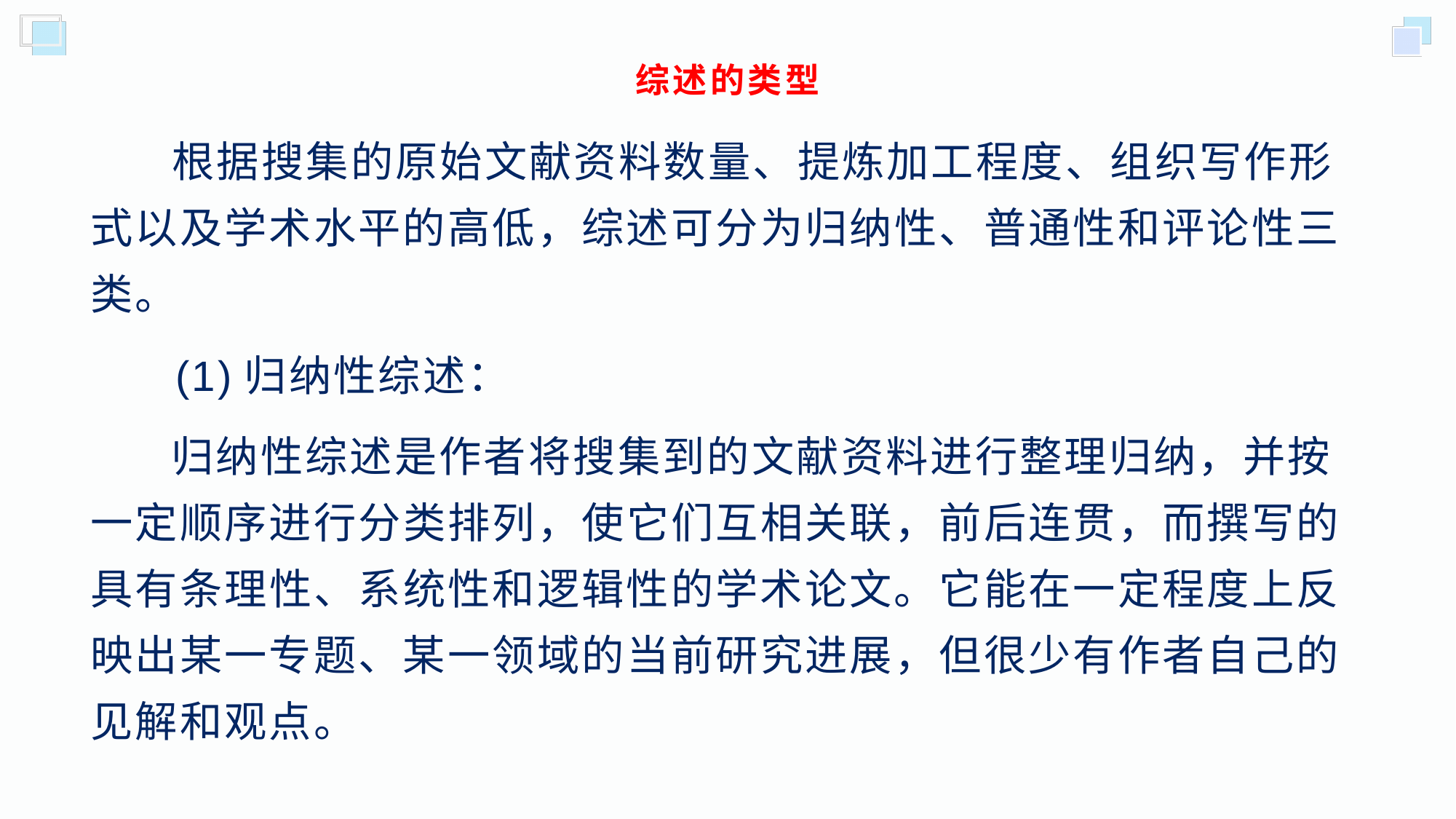

# 综述的类型
       根据搜集的原始文献资料数量、提炼加工程度、组织写作形式以及学术水平的高低，综述可分为归纳性、普通性和评论性三类。
      (1)归纳性综述：
      归纳性综述是作者将搜集到的文献资料进行整理归纳，并按一定顺序进行分类排列，使它们互相关联，前后连贯，而撰写的具有条理性、系统性和逻辑性的学术论文。它能在一定程度上反映出某一专题、某一领域的当前研究进展，但很少有作者自己的见解和观点。